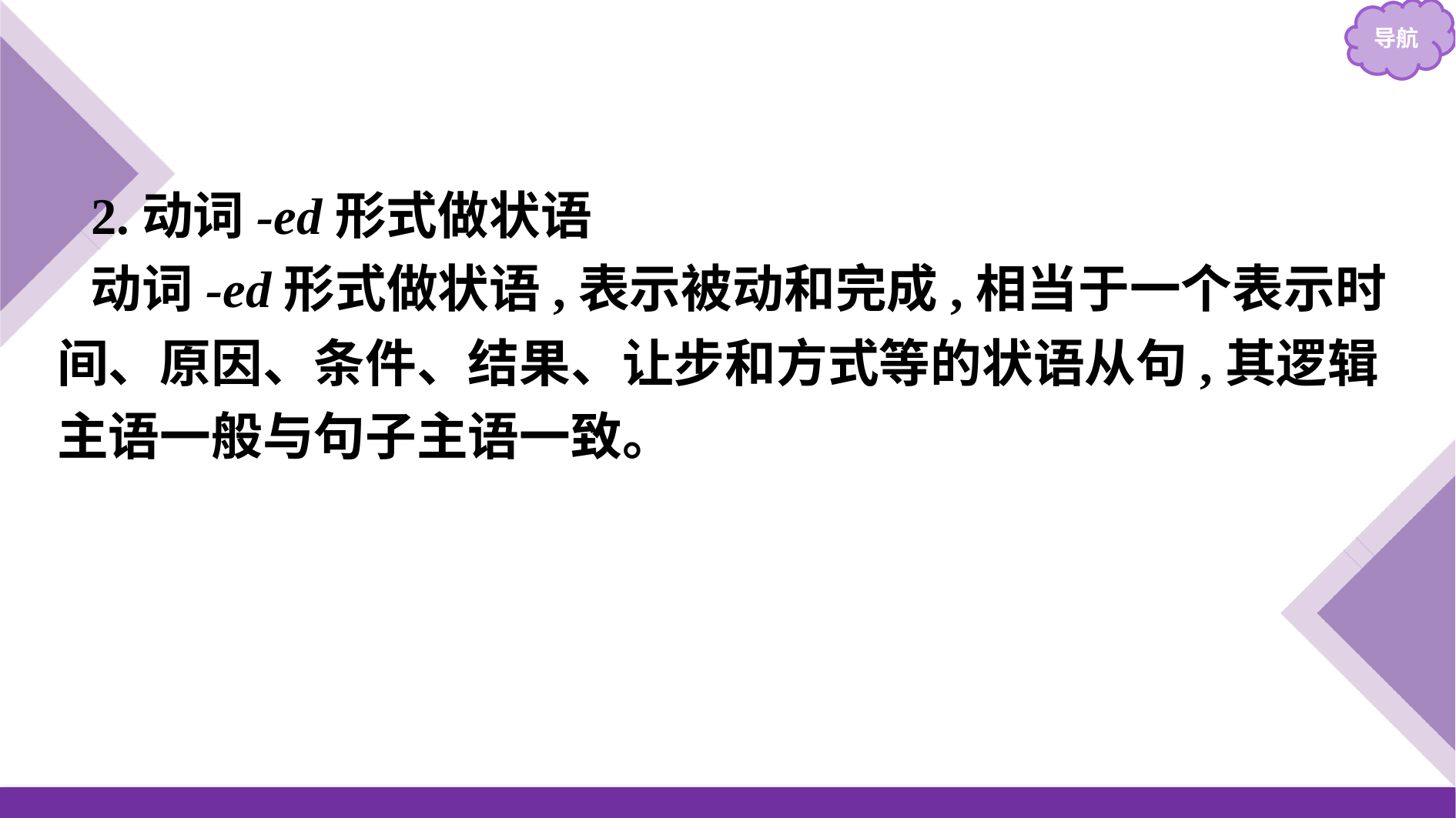

2.动词-ed形式做状语
动词-ed形式做状语,表示被动和完成,相当于一个表示时间、原因、条件、结果、让步和方式等的状语从句,其逻辑主语一般与句子主语一致。